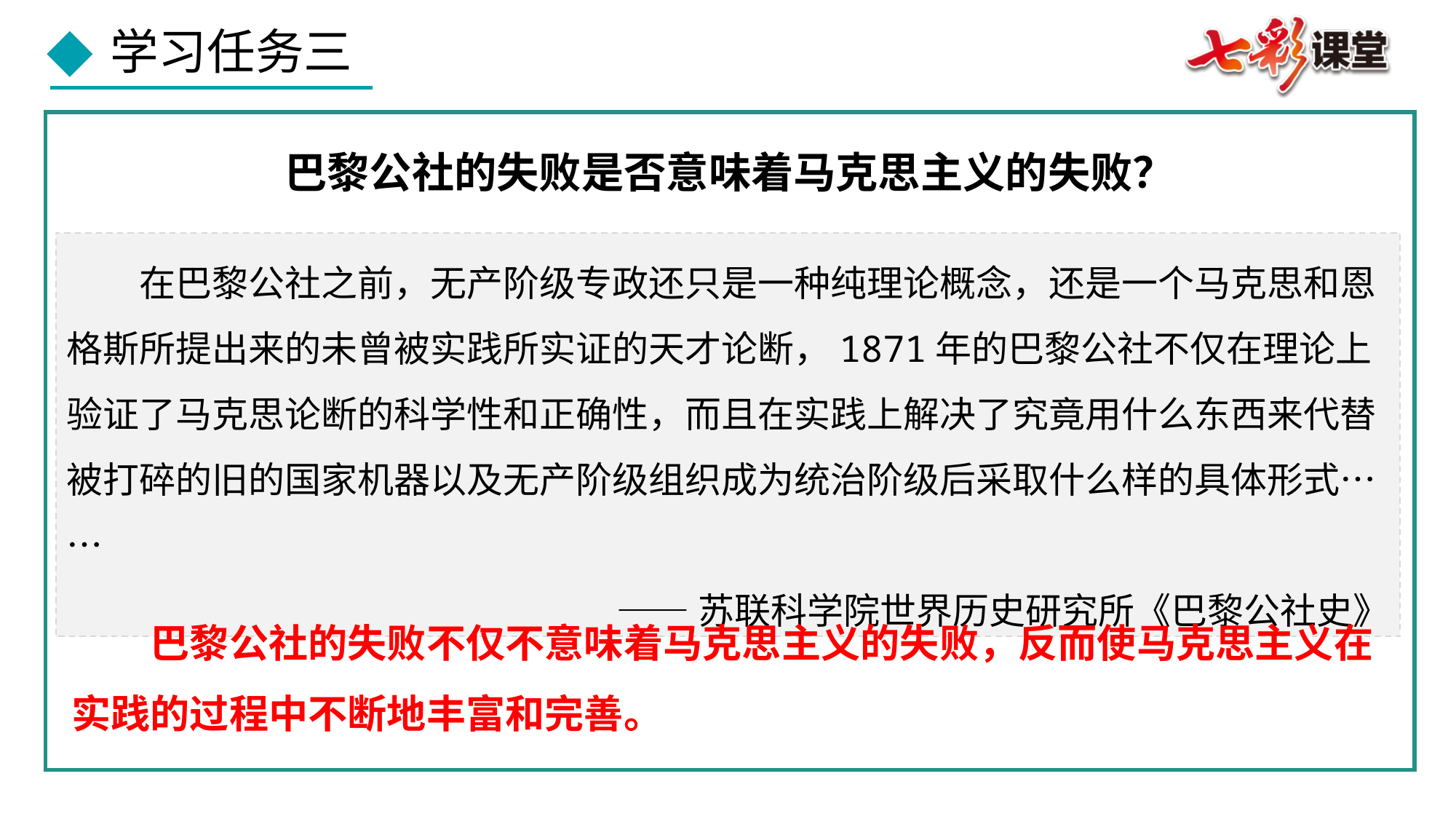

巴黎公社的失败是否意味着马克思主义的失败？
　　在巴黎公社之前，无产阶级专政还只是一种纯理论概念，还是一个马克思和恩格斯所提出来的未曾被实践所实证的天才论断，1871年的巴黎公社不仅在理论上验证了马克思论断的科学性和正确性，而且在实践上解决了究竟用什么东西来代替被打碎的旧的国家机器以及无产阶级组织成为统治阶级后采取什么样的具体形式……
——苏联科学院世界历史研究所《巴黎公社史》
　　巴黎公社的失败不仅不意味着马克思主义的失败，反而使马克思主义在实践的过程中不断地丰富和完善。